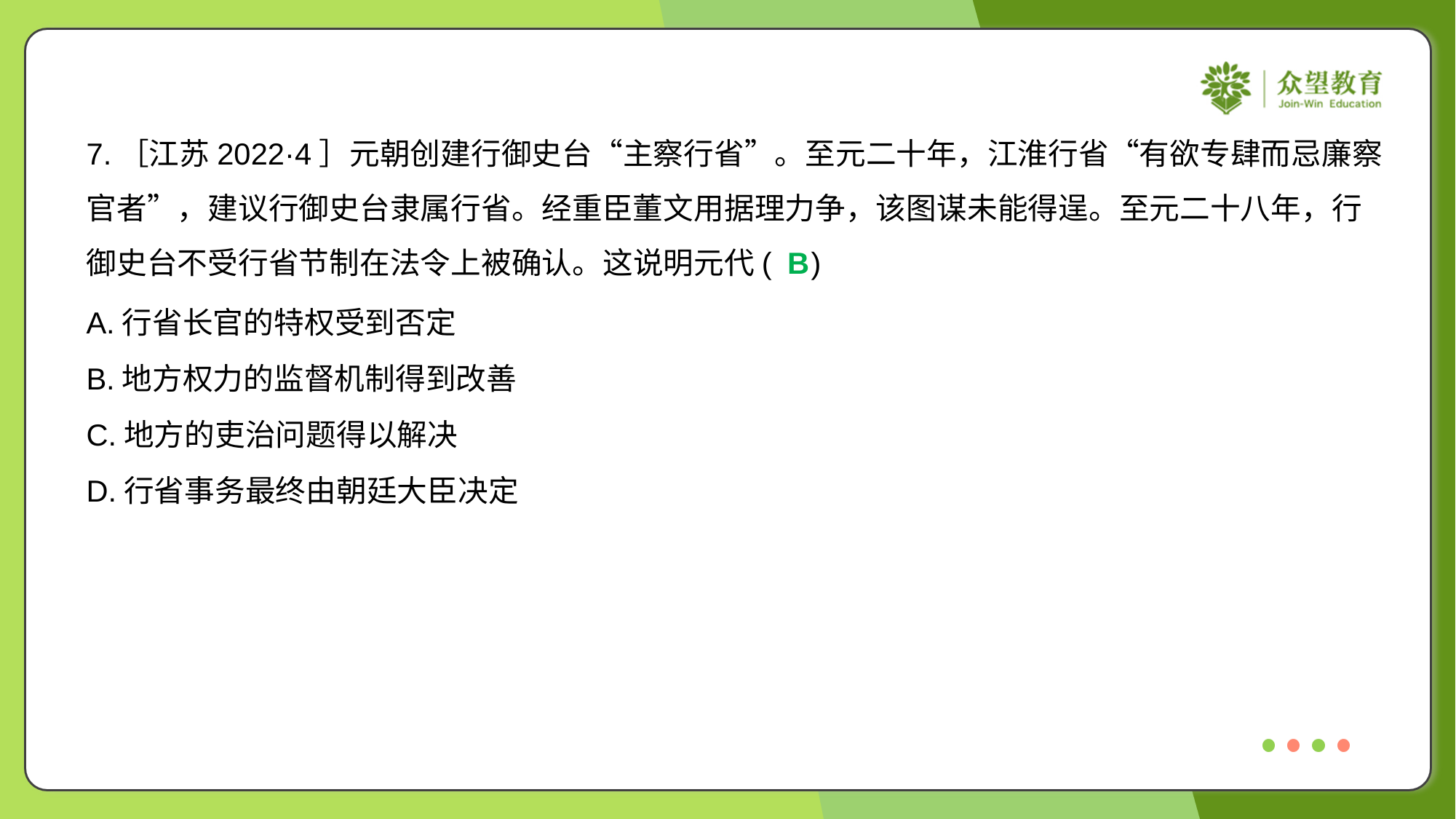

7.［江苏2022·4］元朝创建行御史台“主察行省”。至元二十年，江淮行省“有欲专肆而忌廉察
官者”，建议行御史台隶属行省。经重臣董文用据理力争，该图谋未能得逞。至元二十八年，行
御史台不受行省节制在法令上被确认。这说明元代(     )
B
A.行省长官的特权受到否定
B.地方权力的监督机制得到改善
C.地方的吏治问题得以解决
D.行省事务最终由朝廷大臣决定